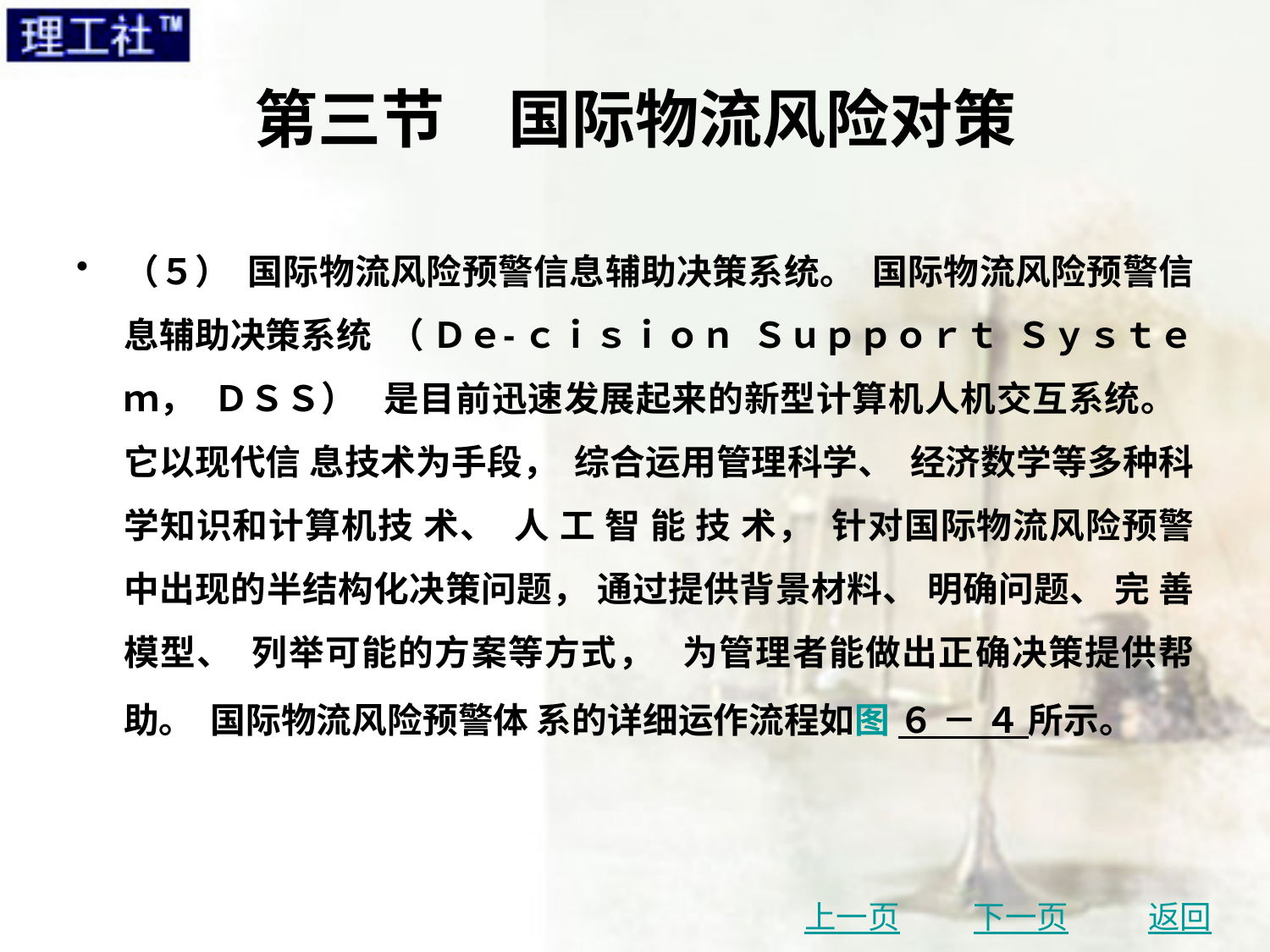

# 第三节　国际物流风险对策
（５）  国际物流风险预警信息辅助决策系统。  国际物流风险预警信息辅助决策系统  （ Ｄｅ⁃ ｃｉｓｉｏｎ  Ｓｕｐｐｏｒｔ  Ｓｙｓｔｅｍ，  ＤＳＳ）   是目前迅速发展起来的新型计算机人机交互系统。   它以现代信 息技术为手段，  综合运用管理科学、  经济数学等多种科学知识和计算机技 术、  人 工 智 能 技 术，  针对国际物流风险预警中出现的半结构化决策问题， 通过提供背景材料、 明确问题、 完 善模型、  列举可能的方案等方式，   为管理者能做出正确决策提供帮助。  国际物流风险预警体 系的详细运作流程如图 ６ － ４ 所示。
上一页
下一页
返回